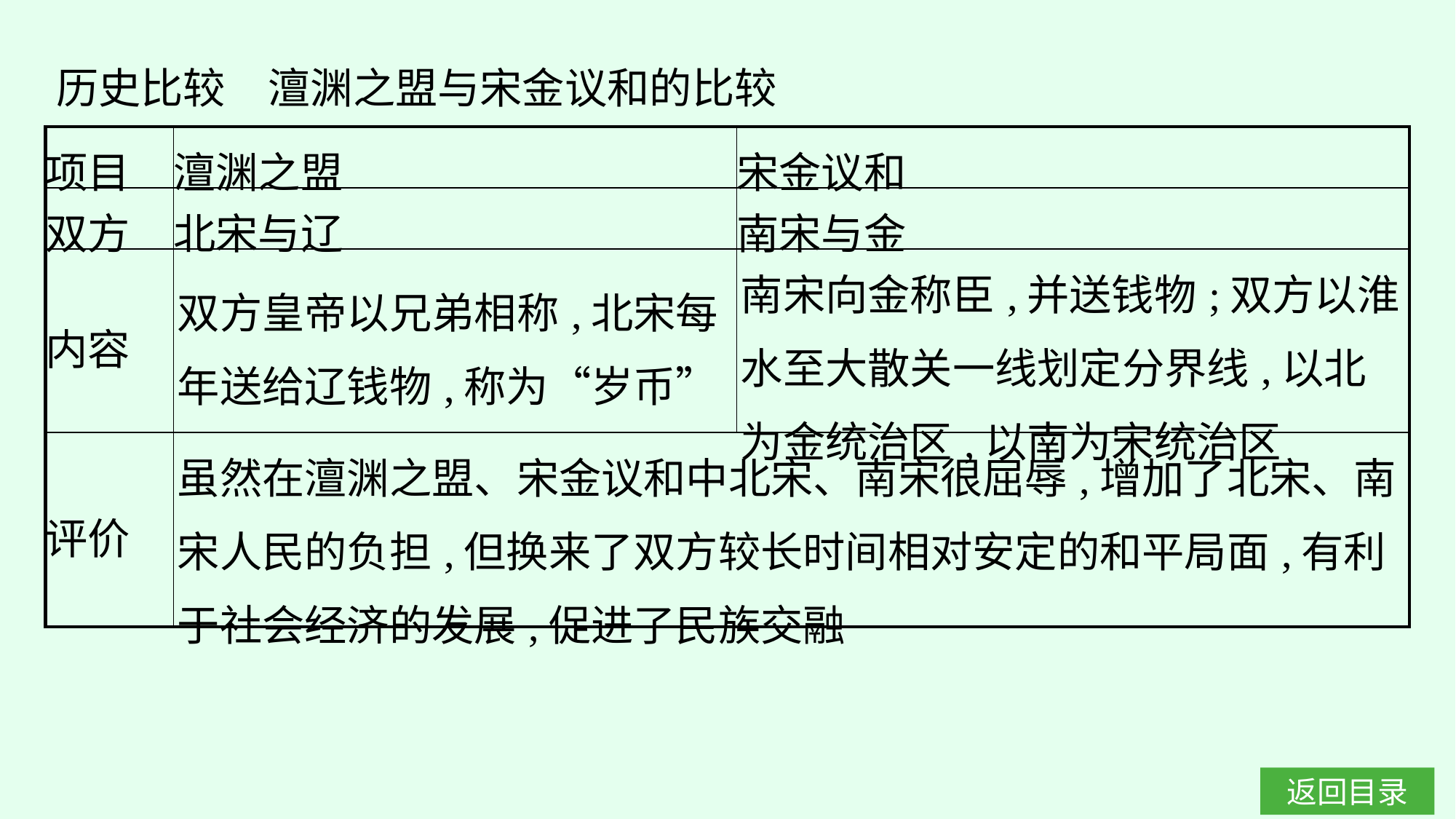

历史比较　澶渊之盟与宋金议和的比较
| 项目 | 澶渊之盟 | 宋金议和 |
| --- | --- | --- |
| 双方 | 北宋与辽 | 南宋与金 |
| 内容 | 双方皇帝以兄弟相称,北宋每年送给辽钱物,称为“岁币” | 南宋向金称臣,并送钱物;双方以淮水至大散关一线划定分界线,以北为金统治区,以南为宋统治区 |
| 评价 | 虽然在澶渊之盟、宋金议和中北宋、南宋很屈辱,增加了北宋、南宋人民的负担,但换来了双方较长时间相对安定的和平局面,有利于社会经济的发展,促进了民族交融 |  |